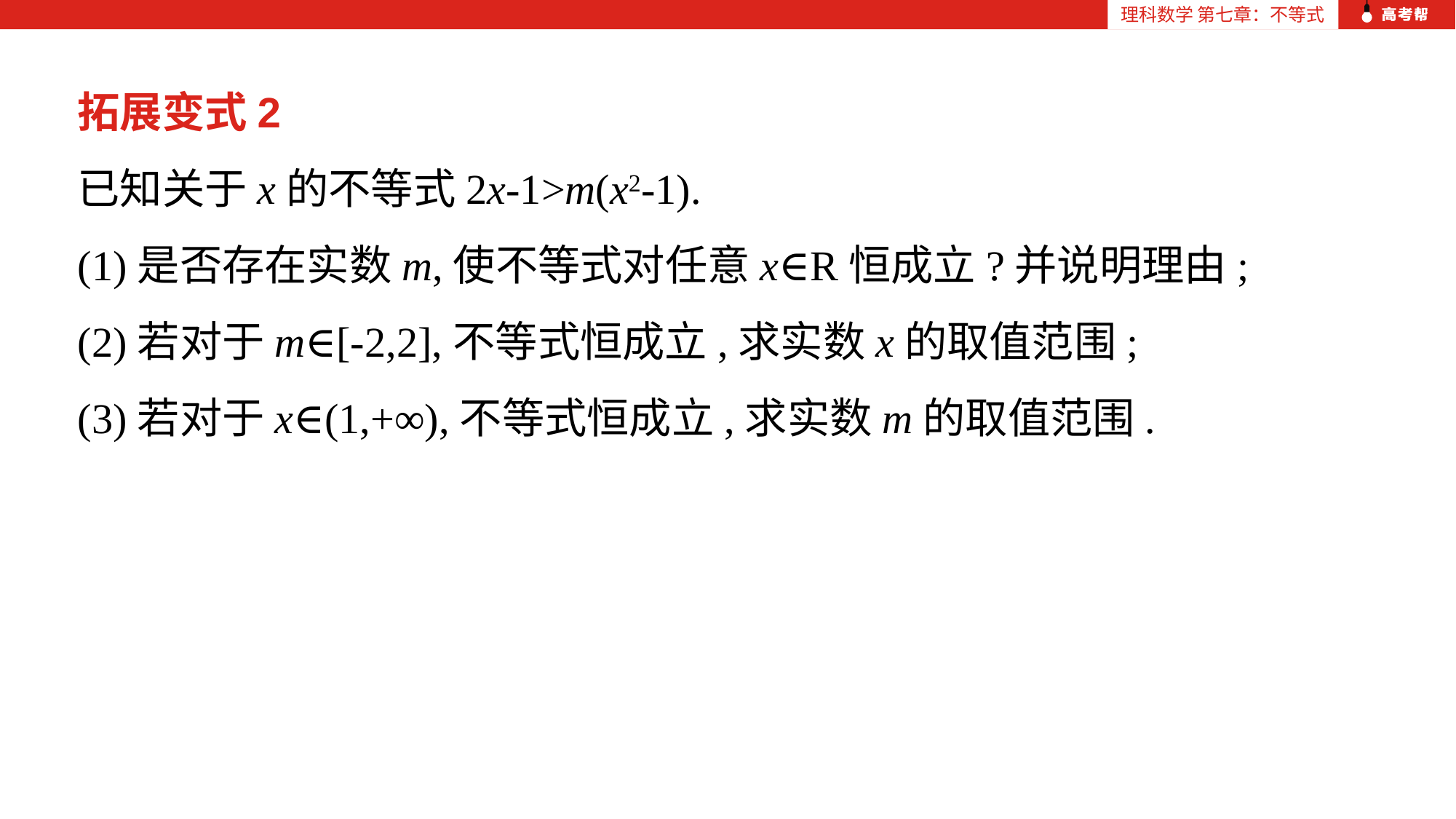

拓展变式2
已知关于x的不等式2x-1>m(x2-1).
(1)是否存在实数m,使不等式对任意x∈R恒成立?并说明理由;
(2)若对于m∈[-2,2],不等式恒成立,求实数x的取值范围;
(3)若对于x∈(1,+∞),不等式恒成立,求实数m的取值范围.